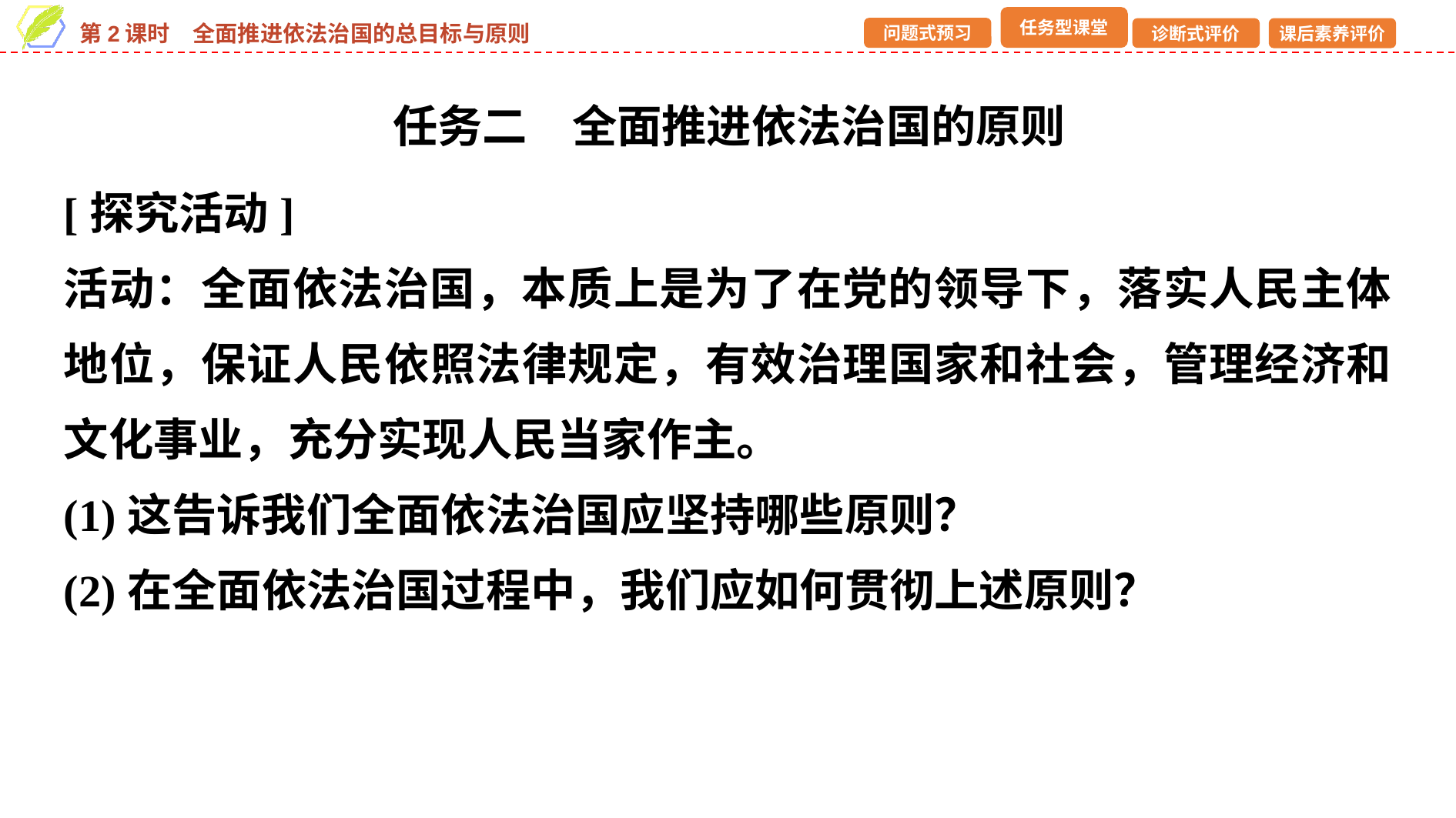

任务二　全面推进依法治国的原则
[探究活动]
活动：全面依法治国，本质上是为了在党的领导下，落实人民主体地位，保证人民依照法律规定，有效治理国家和社会，管理经济和文化事业，充分实现人民当家作主。
(1)这告诉我们全面依法治国应坚持哪些原则？
(2)在全面依法治国过程中，我们应如何贯彻上述原则？